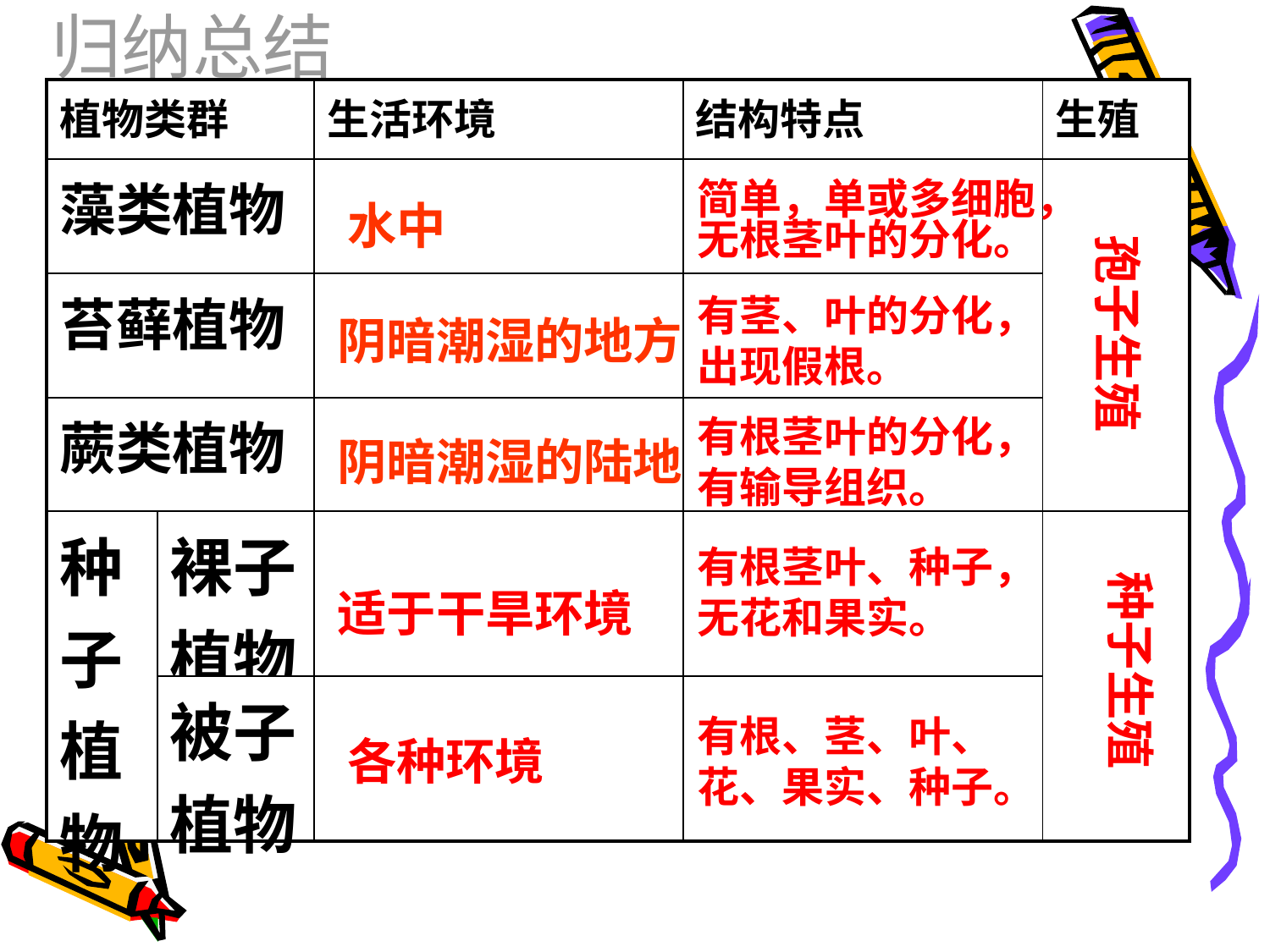

归纳总结
| 植物类群 |  | 生活环境 | 结构特点 | 生殖 |
| --- | --- | --- | --- | --- |
| 藻类植物 |  |  |  |  |
| 苔藓植物 |  |  |  |  |
| 蕨类植物 |  |  |  |  |
| 种子植物 | 裸子植物 |  |  |  |
|  | 被子植物 |  |  |  |
简单，单或多细胞，无根茎叶的分化。
水中
孢子生殖
有茎、叶的分化，
出现假根。
阴暗潮湿的地方
有根茎叶的分化，
有输导组织。
阴暗潮湿的陆地
有根茎叶、种子，无花和果实。
种子生殖
适于干旱环境
有根、茎、叶、
花、果实、种子。
各种环境